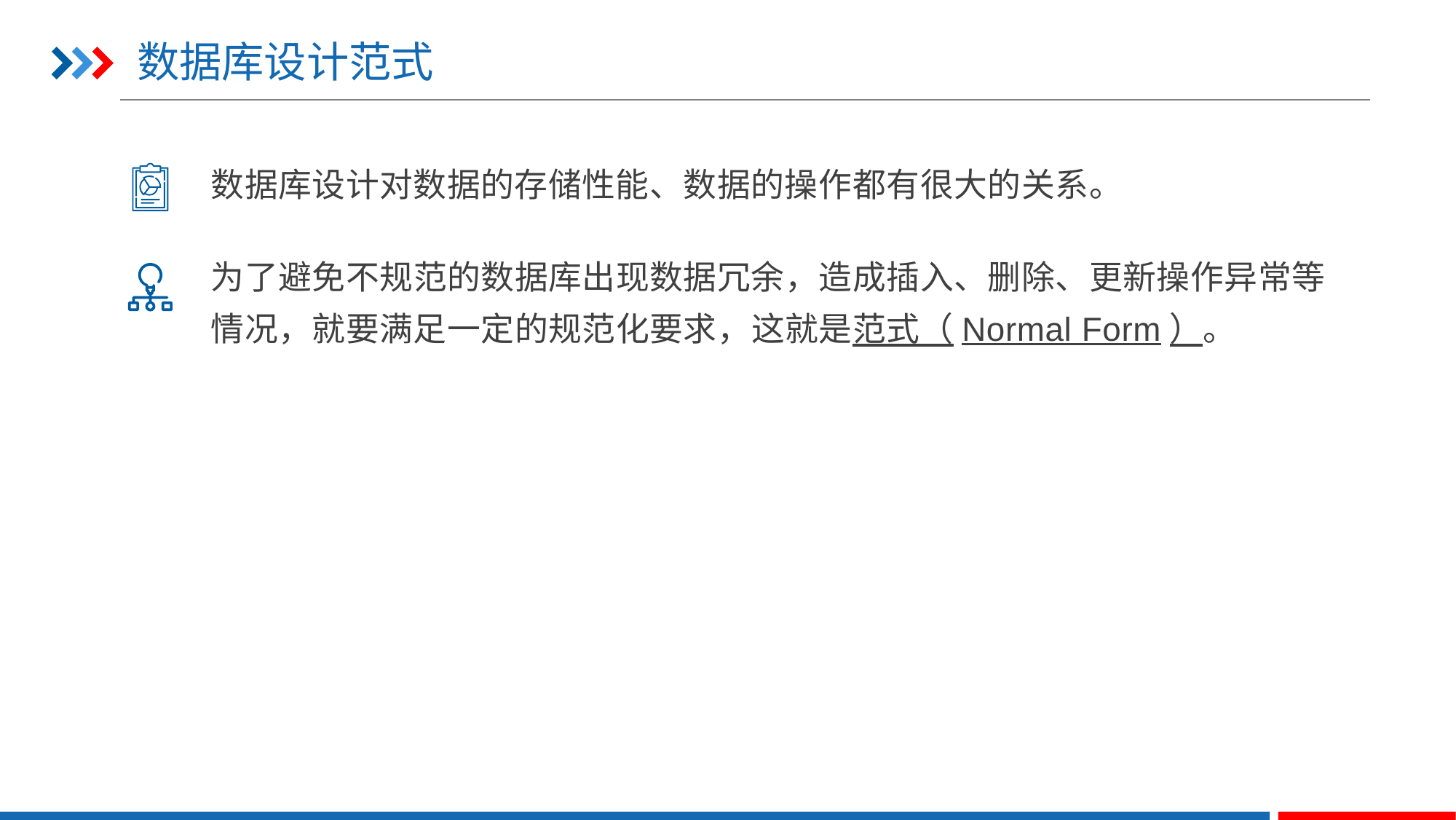

数据库设计范式

数据库设计对数据的存储性能、数据的操作都有很大的关系。
为了避免不规范的数据库出现数据冗余，造成插入、删除、更新操作异常等情况，就要满足一定的规范化要求，这就是范式（Normal Form）。